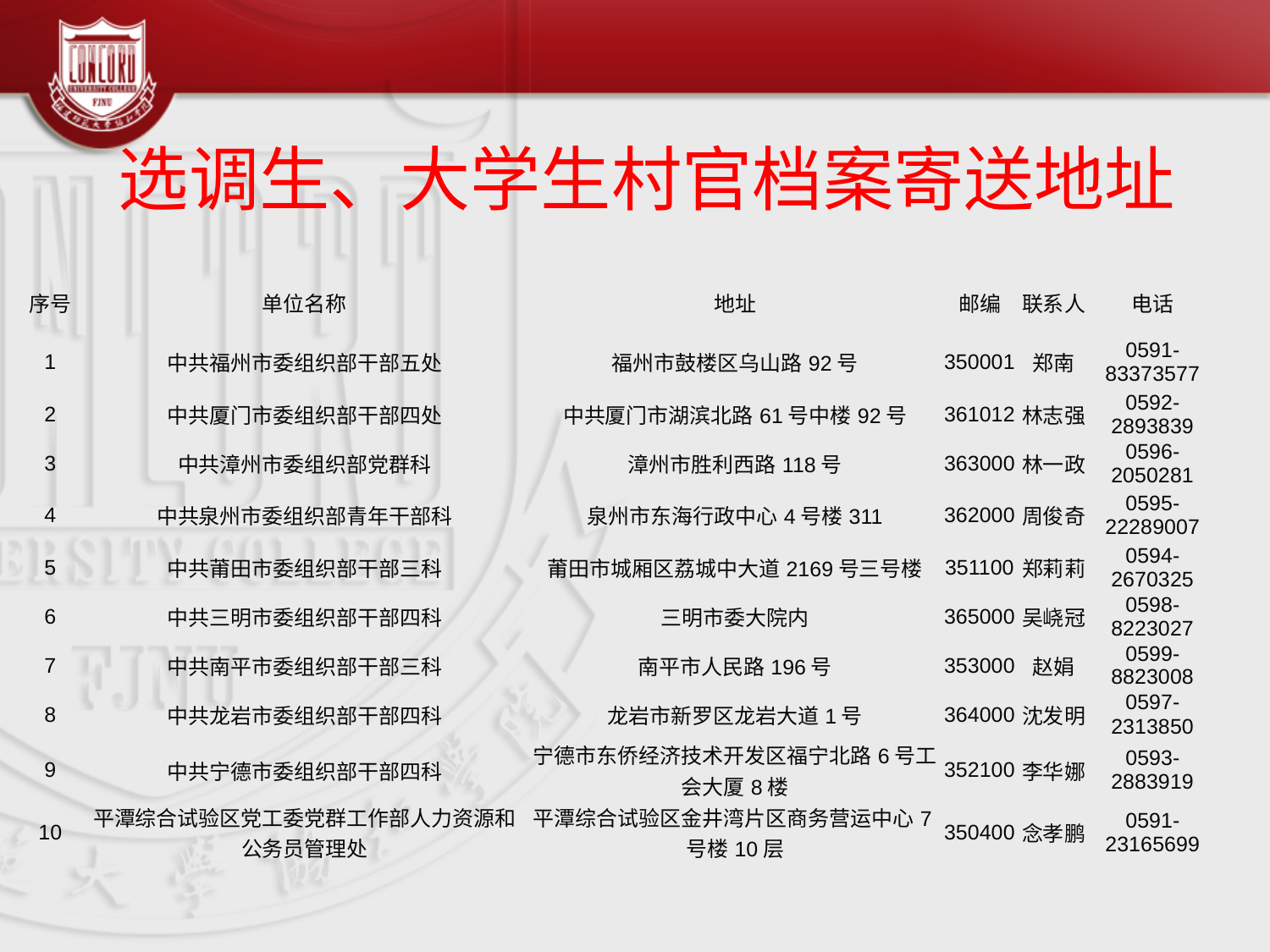

# 选调生、大学生村官档案寄送地址
| 序号 | 单位名称 | 地址 | 邮编 | 联系人 | 电话 |
| --- | --- | --- | --- | --- | --- |
| 1 | 中共福州市委组织部干部五处 | 福州市鼓楼区乌山路92号 | 350001 | 郑南 | 0591-83373577 |
| 2 | 中共厦门市委组织部干部四处 | 中共厦门市湖滨北路61号中楼92号 | 361012 | 林志强 | 0592-2893839 |
| 3 | 中共漳州市委组织部党群科 | 漳州市胜利西路118号 | 363000 | 林一政 | 0596-2050281 |
| 4 | 中共泉州市委组织部青年干部科 | 泉州市东海行政中心4号楼311 | 362000 | 周俊奇 | 0595-22289007 |
| 5 | 中共莆田市委组织部干部三科 | 莆田市城厢区荔城中大道2169号三号楼 | 351100 | 郑莉莉 | 0594-2670325 |
| 6 | 中共三明市委组织部干部四科 | 三明市委大院内 | 365000 | 吴峣冠 | 0598-8223027 |
| 7 | 中共南平市委组织部干部三科 | 南平市人民路196号 | 353000 | 赵娟 | 0599-8823008 |
| 8 | 中共龙岩市委组织部干部四科 | 龙岩市新罗区龙岩大道1号 | 364000 | 沈发明 | 0597-2313850 |
| 9 | 中共宁德市委组织部干部四科 | 宁德市东侨经济技术开发区福宁北路6号工会大厦8楼 | 352100 | 李华娜 | 0593-2883919 |
| 10 | 平潭综合试验区党工委党群工作部人力资源和公务员管理处 | 平潭综合试验区金井湾片区商务营运中心7号楼10层 | 350400 | 念孝鹏 | 0591-23165699 |